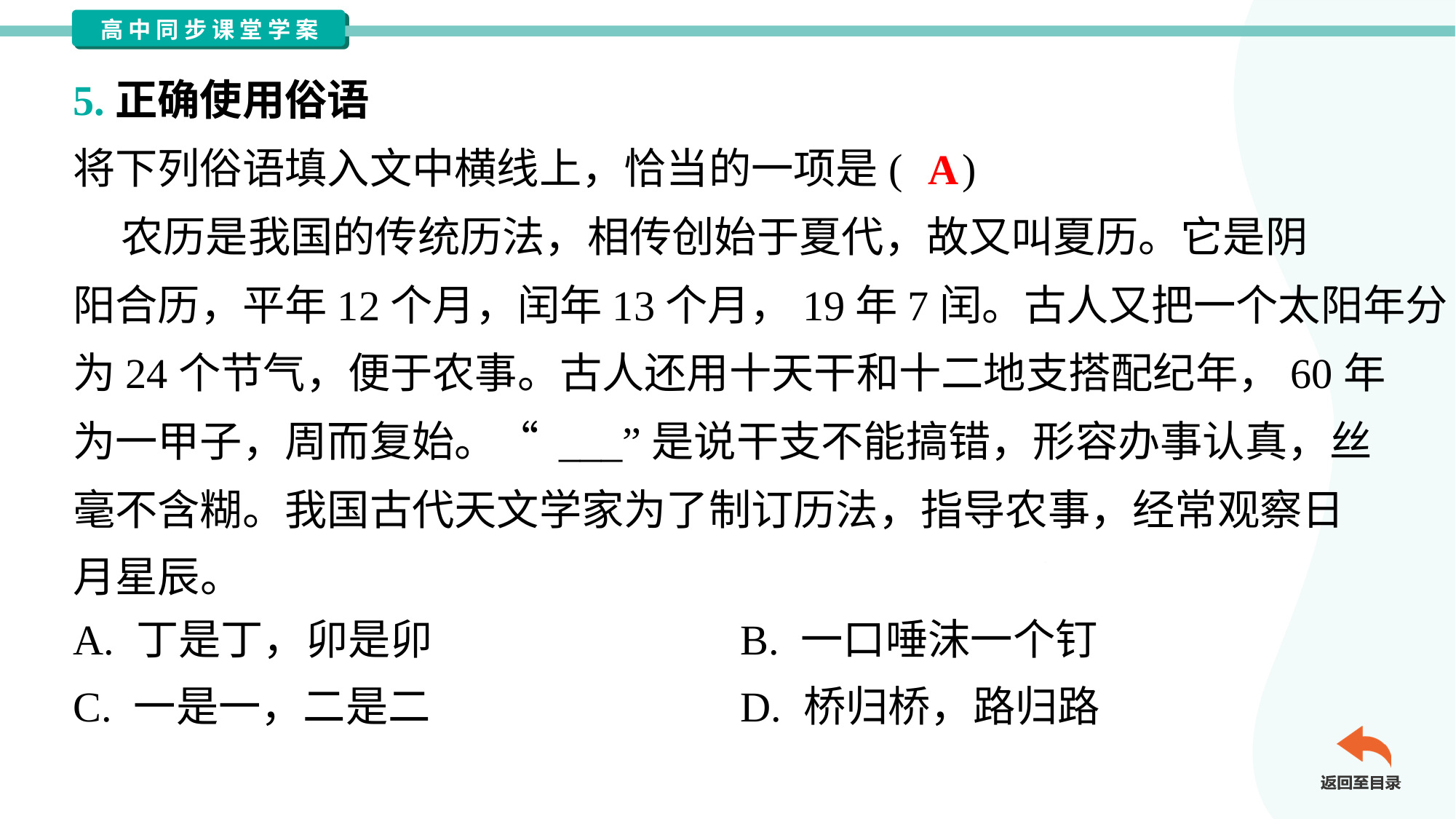

5.正确使用俗语
将下列俗语填入文中横线上，恰当的一项是(     )
    农历是我国的传统历法，相传创始于夏代，故又叫夏历。它是阴
阳合历，平年12个月，闰年13个月，19年7闰。古人又把一个太阳年分
为24个节气，便于农事。古人还用十天干和十二地支搭配纪年，60年
为一甲子，周而复始。“ ___”是说干支不能搞错，形容办事认真，丝
毫不含糊。我国古代天文学家为了制订历法，指导农事，经常观察日
月星辰。
A
A. 丁是丁，卯是卯	B. 一口唾沫一个钉
C. 一是一，二是二	D. 桥归桥，路归路